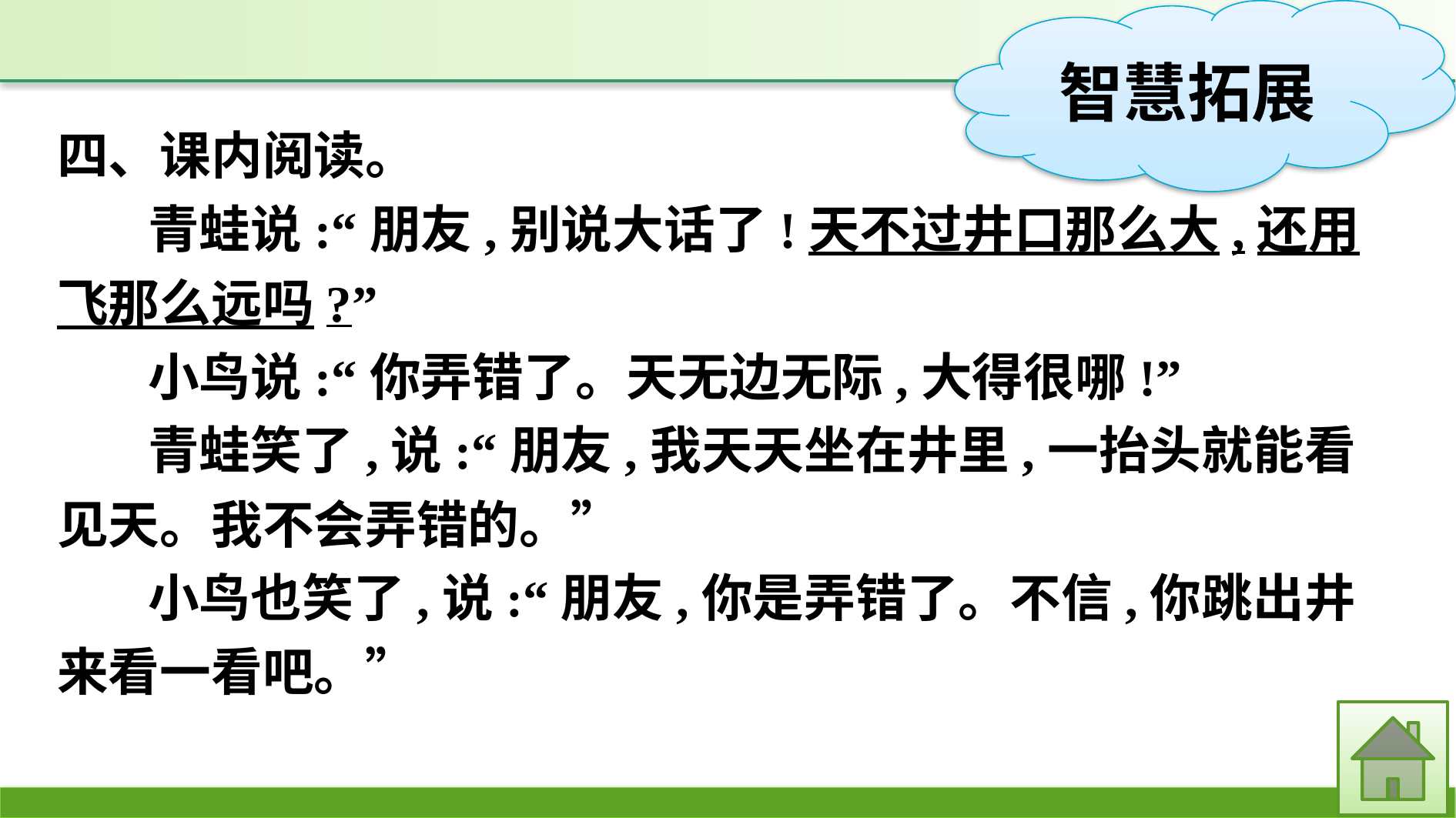

四、课内阅读。
青蛙说:“朋友,别说大话了!天不过井口那么大,还用飞那么远吗?”
小鸟说:“你弄错了。天无边无际,大得很哪!”
青蛙笑了,说:“朋友,我天天坐在井里,一抬头就能看见天。我不会弄错的。”
小鸟也笑了,说:“朋友,你是弄错了。不信,你跳出井来看一看吧。”